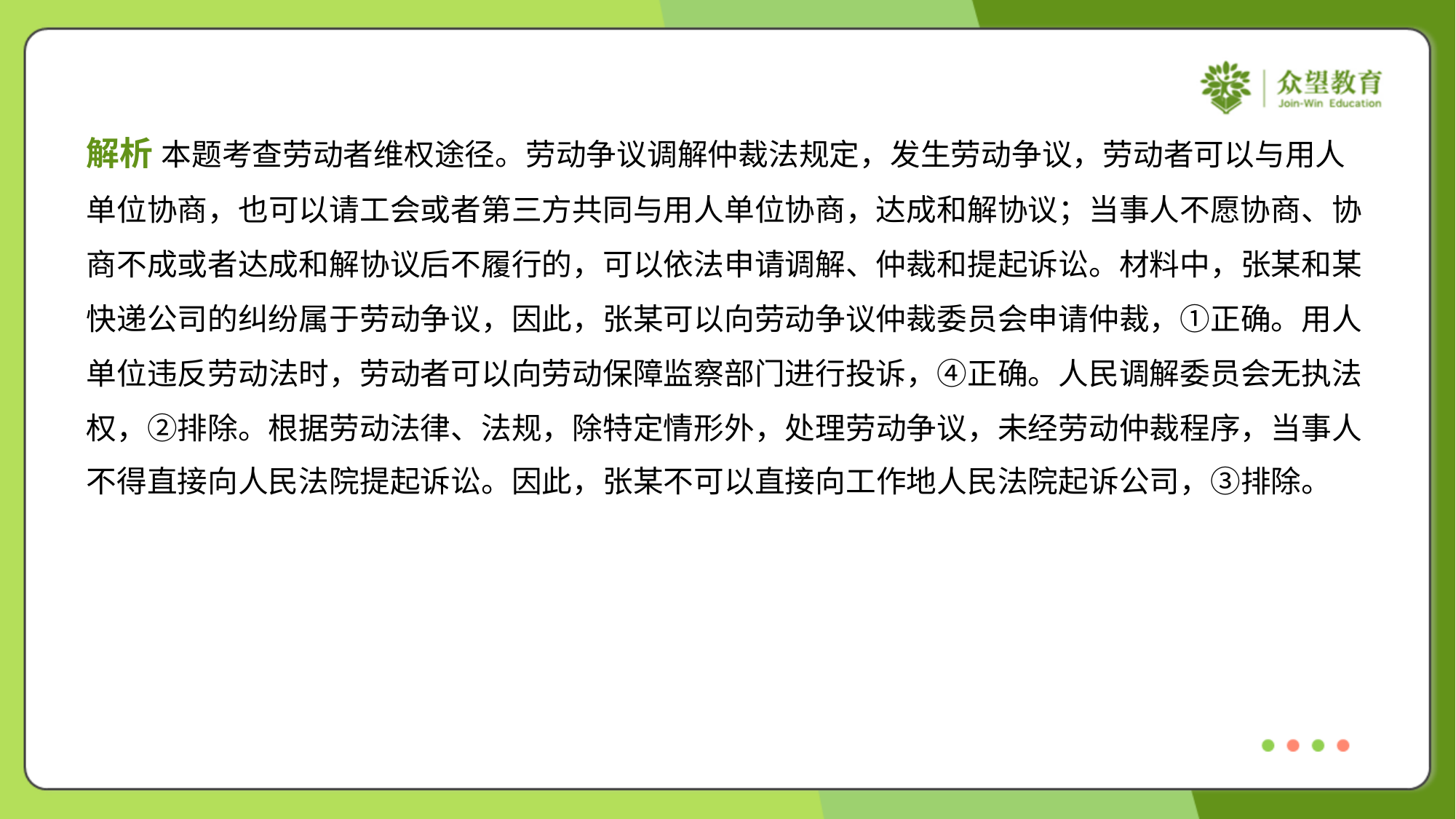

解析 本题考查劳动者维权途径。劳动争议调解仲裁法规定，发生劳动争议，劳动者可以与用人
单位协商，也可以请工会或者第三方共同与用人单位协商，达成和解协议；当事人不愿协商、协
商不成或者达成和解协议后不履行的，可以依法申请调解、仲裁和提起诉讼。材料中，张某和某
快递公司的纠纷属于劳动争议，因此，张某可以向劳动争议仲裁委员会申请仲裁，①正确。用人
单位违反劳动法时，劳动者可以向劳动保障监察部门进行投诉，④正确。人民调解委员会无执法
权，②排除。根据劳动法律、法规，除特定情形外，处理劳动争议，未经劳动仲裁程序，当事人
不得直接向人民法院提起诉讼。因此，张某不可以直接向工作地人民法院起诉公司，③排除。